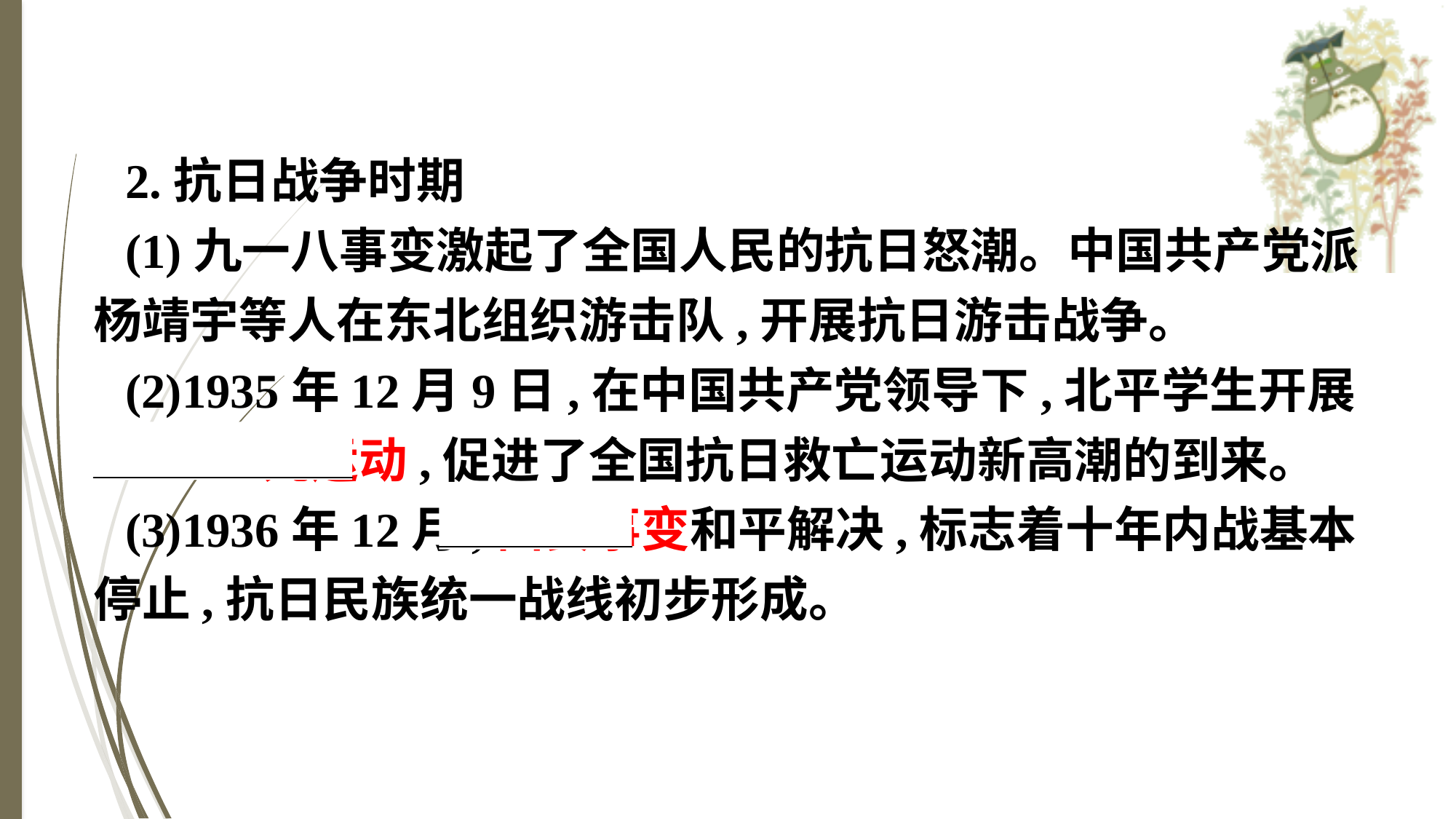

2.抗日战争时期
(1)九一八事变激起了全国人民的抗日怒潮。中国共产党派杨靖宇等人在东北组织游击队,开展抗日游击战争。
(2)1935年12月9日,在中国共产党领导下,北平学生开展
一二·九运动,促进了全国抗日救亡运动新高潮的到来。
(3)1936年12月,西安事变和平解决,标志着十年内战基本停止,抗日民族统一战线初步形成。